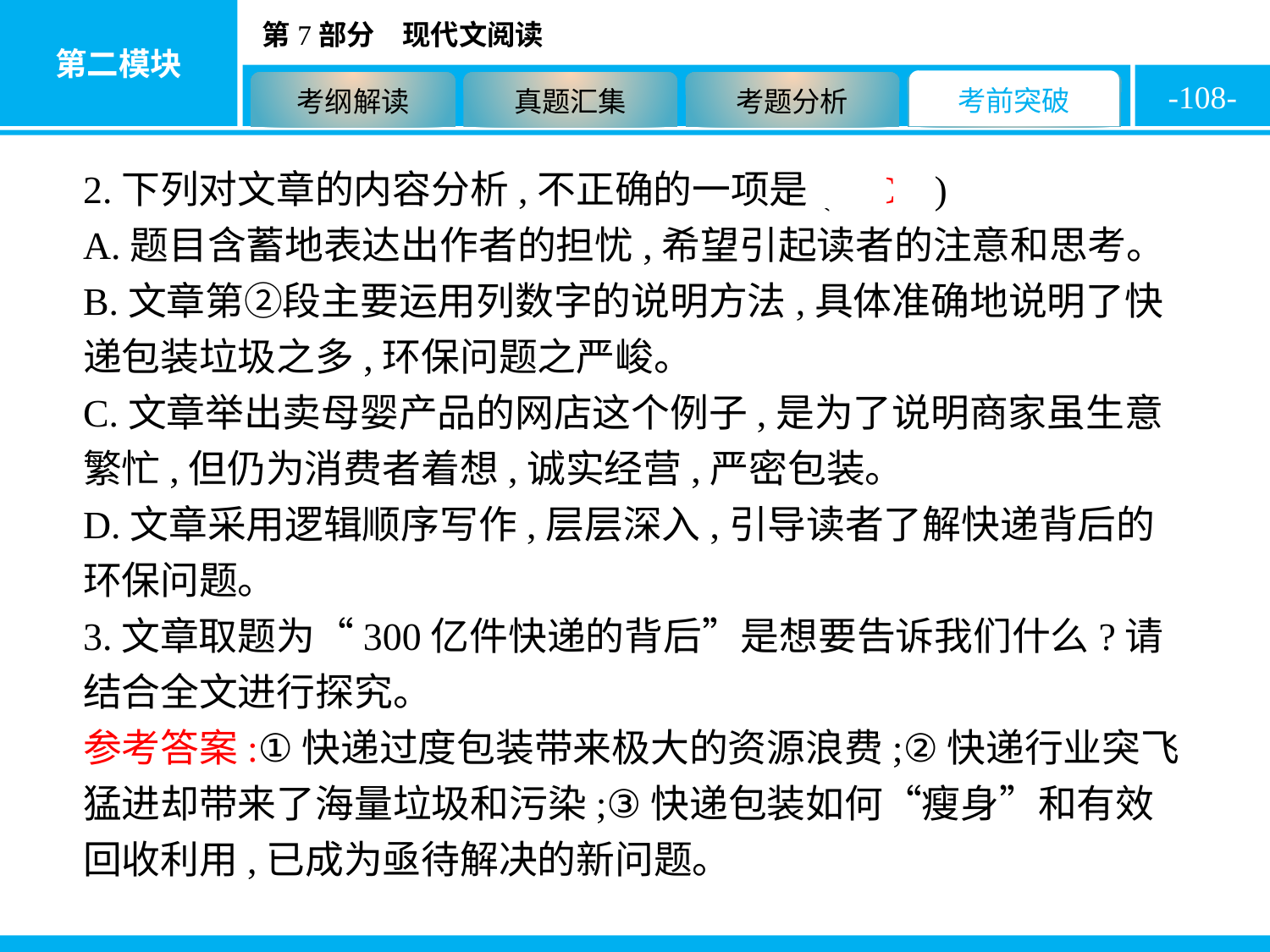

-108-
2.下列对文章的内容分析,不正确的一项是(    C    )
A.题目含蓄地表达出作者的担忧,希望引起读者的注意和思考。
B.文章第②段主要运用列数字的说明方法,具体准确地说明了快递包装垃圾之多,环保问题之严峻。
C.文章举出卖母婴产品的网店这个例子,是为了说明商家虽生意繁忙,但仍为消费者着想,诚实经营,严密包装。
D.文章采用逻辑顺序写作,层层深入,引导读者了解快递背后的环保问题。
3.文章取题为“300亿件快递的背后”是想要告诉我们什么?请结合全文进行探究。
参考答案:①快递过度包装带来极大的资源浪费;②快递行业突飞猛进却带来了海量垃圾和污染;③快递包装如何“瘦身”和有效回收利用,已成为亟待解决的新问题。